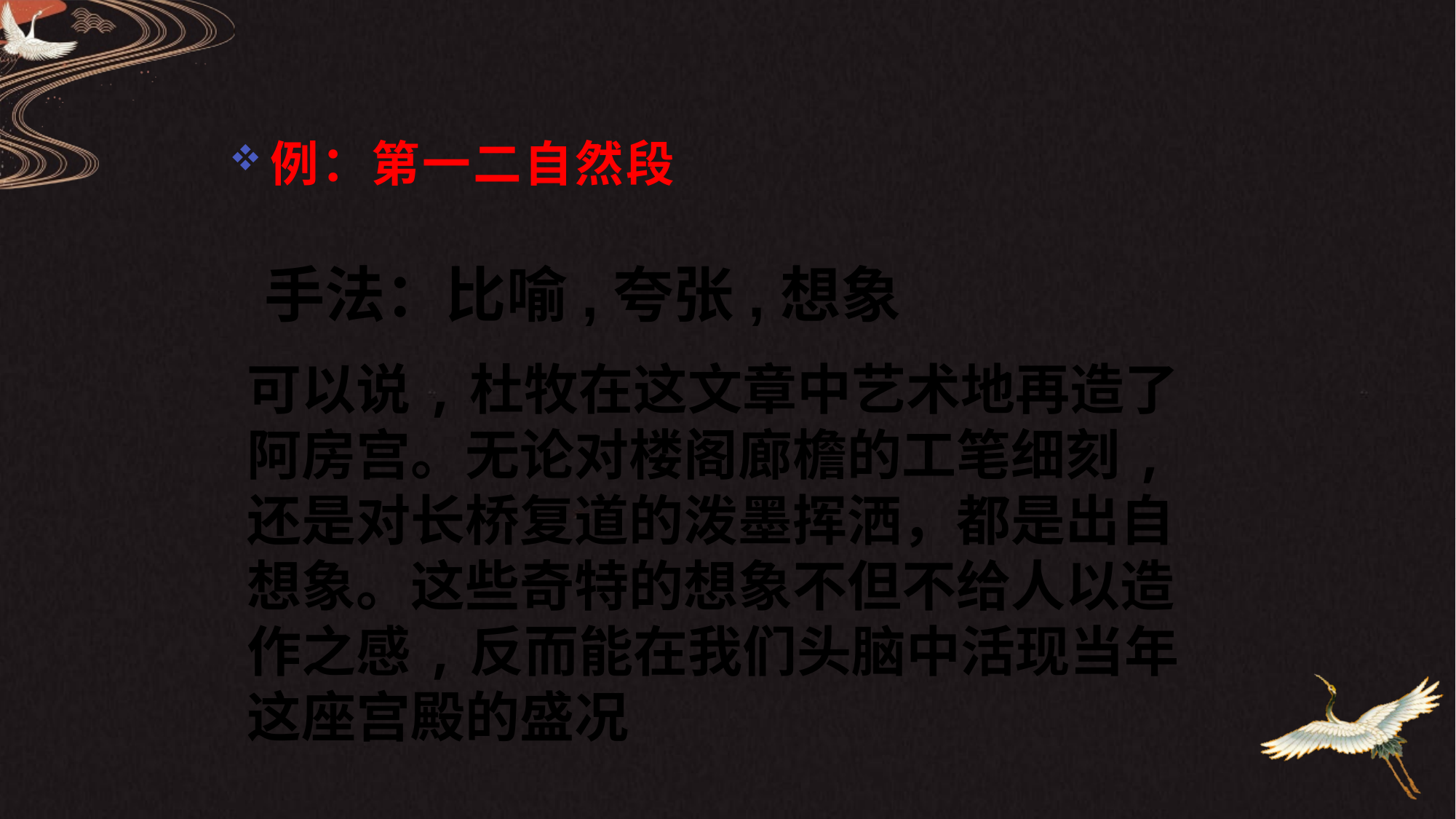

例：第一二自然段
手法：比喻,夸张,想象
可以说,杜牧在这文章中艺术地再造了阿房宫。无论对楼阁廊檐的工笔细刻,还是对长桥复道的泼墨挥洒，都是出自想象。这些奇特的想象不但不给人以造作之感,反而能在我们头脑中活现当年这座宫殿的盛况